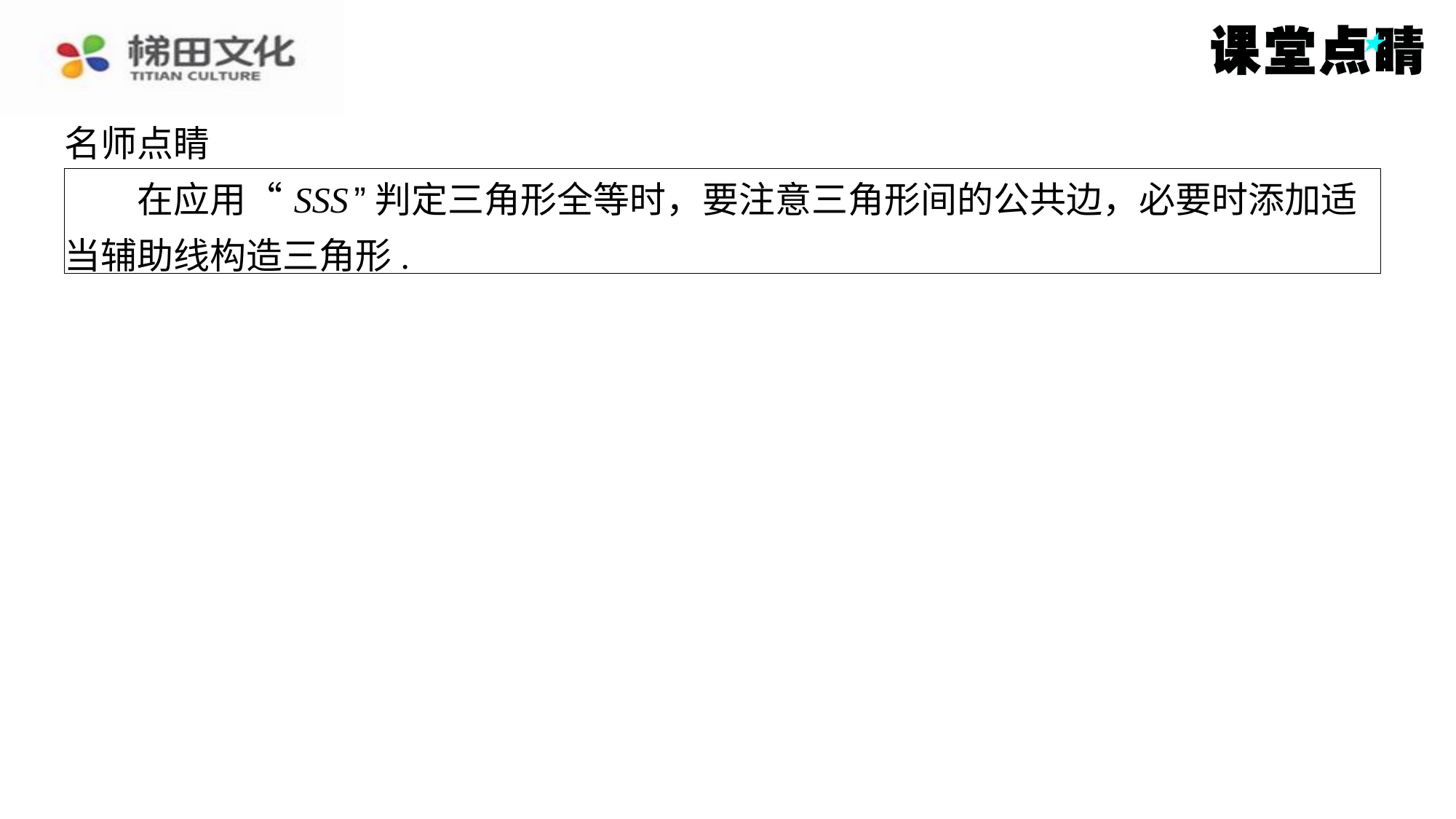

名师点睛
　　在应用“ SSS ”判定三角形全等时，要注意三角形间的公共边，必要时添加适
当辅助线构造三角形.